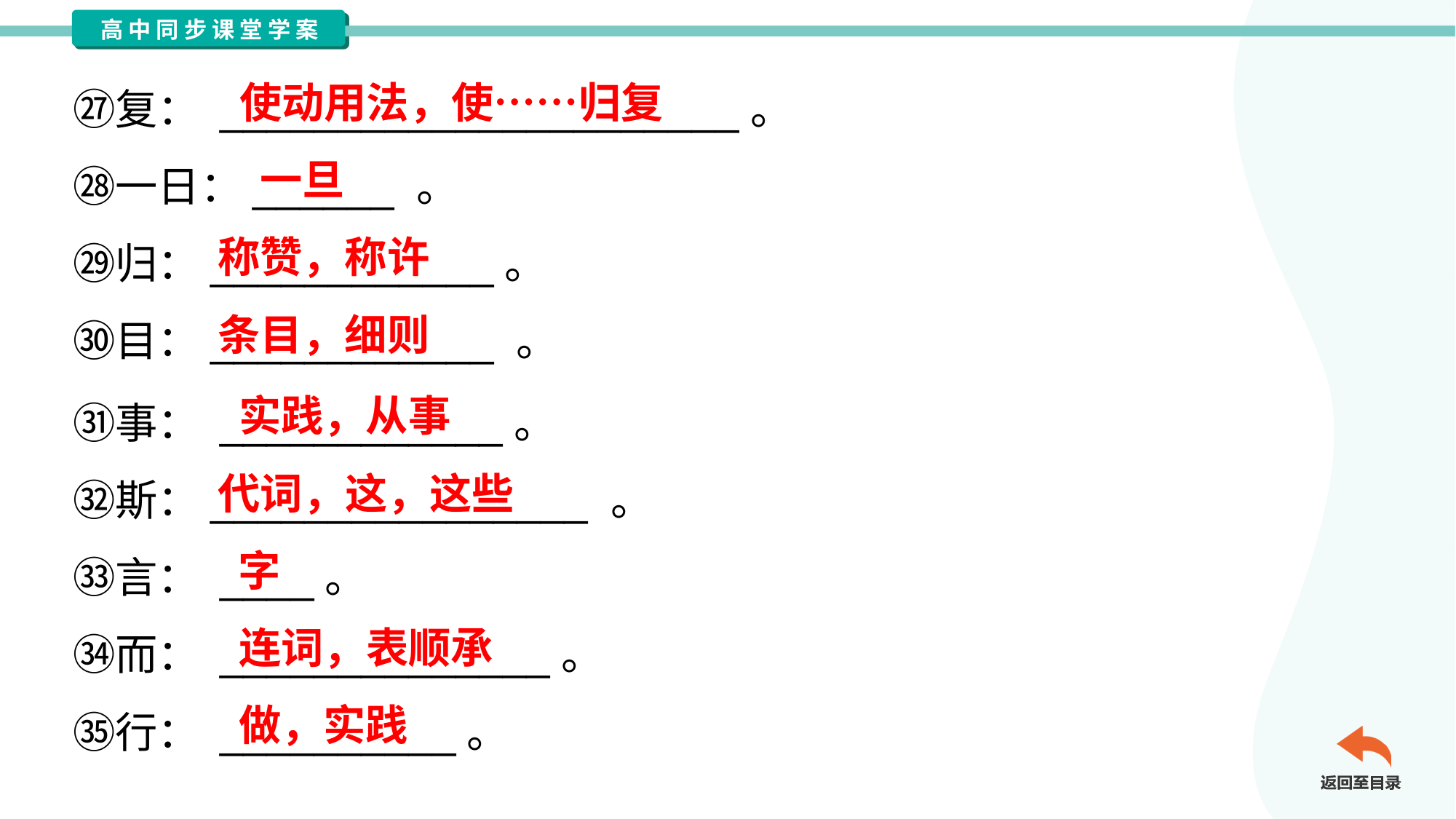

使动用法，使……归复
㉗复： ______________________。
㉘一日：______ 。
㉙归：____________。
㉚目：____________ 。
一旦
称赞，称许
条目，细则
实践，从事
㉛事： ____________。
㉜斯：________________ 。
㉝言： ____。
㉞而： ______________。
㉟行： __________。

代词，这，这些
字
连词，表顺承
做，实践